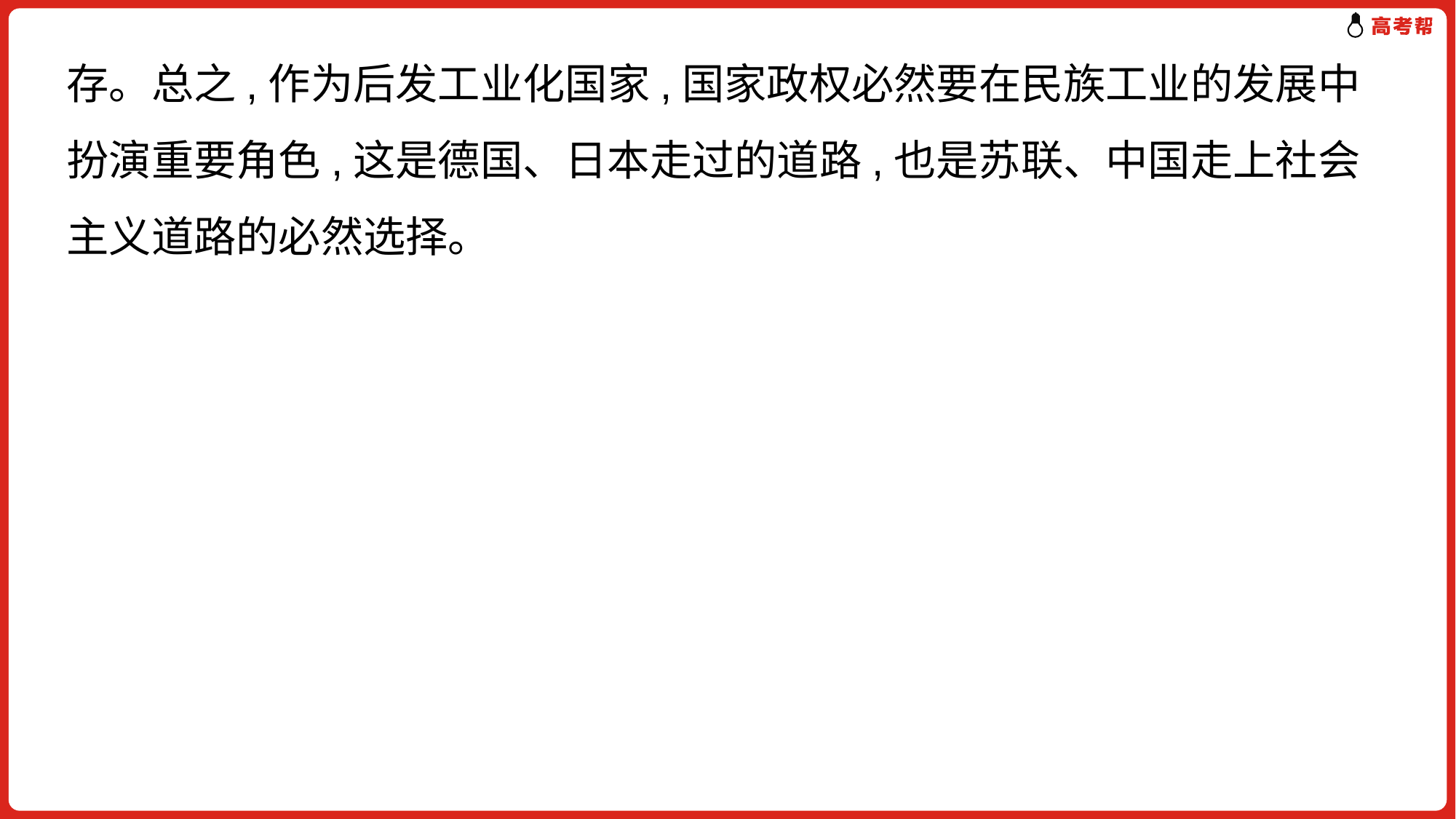

存。总之,作为后发工业化国家,国家政权必然要在民族工业的发展中扮演重要角色,这是德国、日本走过的道路,也是苏联、中国走上社会主义道路的必然选择。